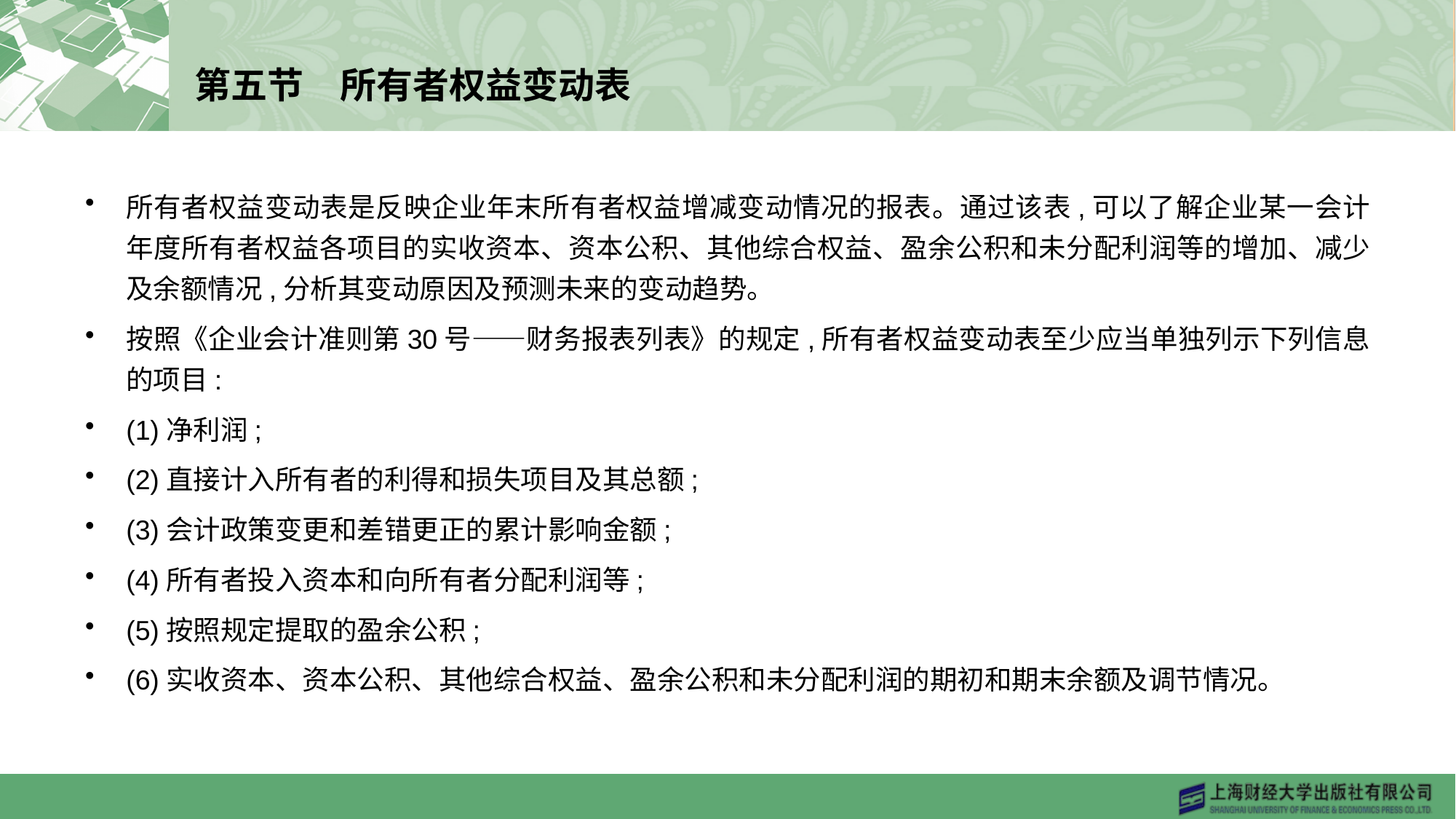

# 第五节　所有者权益变动表
所有者权益变动表是反映企业年末所有者权益增减变动情况的报表。通过该表,可以了解企业某一会计年度所有者权益各项目的实收资本、资本公积、其他综合权益、盈余公积和未分配利润等的增加、减少及余额情况,分析其变动原因及预测未来的变动趋势。
按照《企业会计准则第30号——财务报表列表》的规定,所有者权益变动表至少应当单独列示下列信息的项目:
(1)净利润;
(2)直接计入所有者的利得和损失项目及其总额;
(3)会计政策变更和差错更正的累计影响金额;
(4)所有者投入资本和向所有者分配利润等;
(5)按照规定提取的盈余公积;
(6)实收资本、资本公积、其他综合权益、盈余公积和未分配利润的期初和期末余额及调节情况。